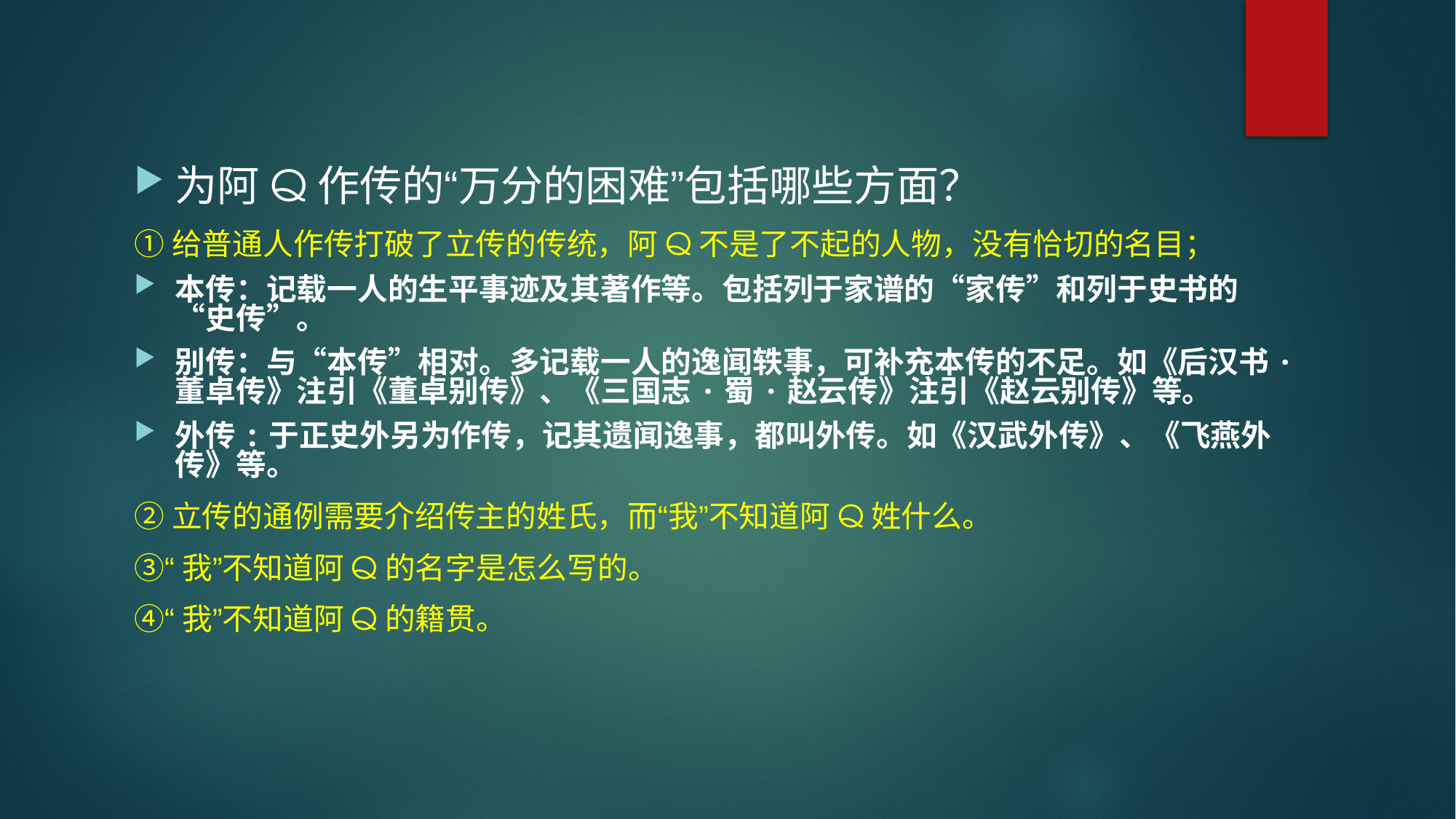

为阿Q作传的“万分的困难”包括哪些方面？
①给普通人作传打破了立传的传统，阿Q不是了不起的人物，没有恰切的名目；
本传：记载一人的生平事迹及其著作等。包括列于家谱的“家传”和列于史书的“史传”。
别传：与“本传”相对。多记载一人的逸闻轶事，可补充本传的不足。如《后汉书·董卓传》注引《董卓别传》、《三国志·蜀·赵云传》注引《赵云别传》等。
外传:于正史外另为作传，记其遗闻逸事，都叫外传。如《汉武外传》、《飞燕外传》等。
②立传的通例需要介绍传主的姓氏，而“我”不知道阿Q姓什么。
③“我”不知道阿Q的名字是怎么写的。
④“我”不知道阿Q的籍贯。